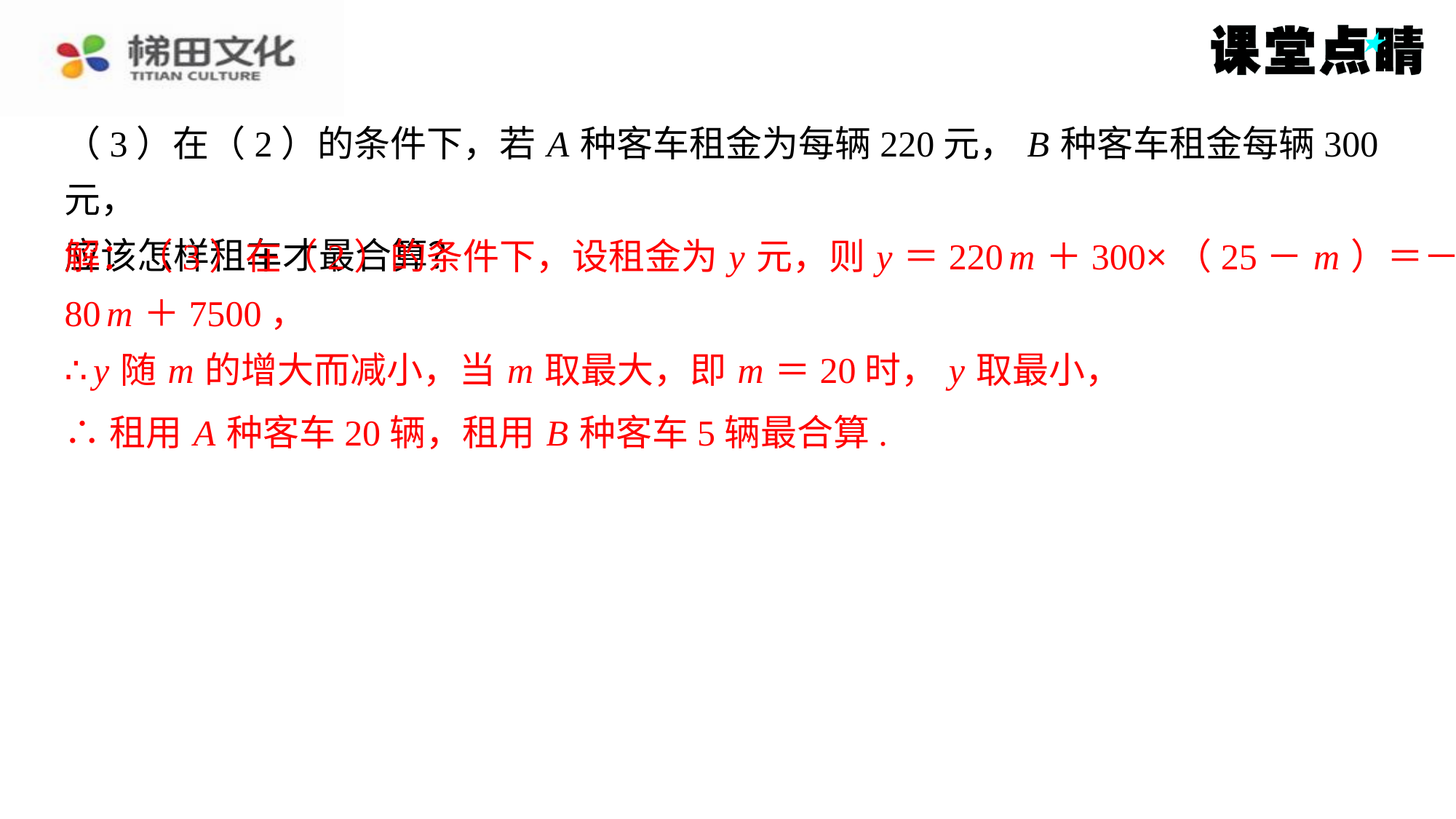

（3）在（2）的条件下，若 A 种客车租金为每辆220元， B 种客车租金每辆300元，
应该怎样租车才最合算？
解：（3）在（2）的条件下，设租金为 y 元，则 y ＝220 m ＋300×（25－ m ）＝－
80 m ＋7500，∴ y 随 m 的增大而减小，当 m 取最大，即 m ＝20时， y 取最小，∴租
用 A 种客车20辆，租用 B 种客车5辆最合算.
解：（3）在（2）的条件下，设租金为 y 元，则 y ＝220 m ＋300×（25－ m ）＝－
80 m ＋7500，
∴ y 随 m 的增大而减小，当 m 取最大，即 m ＝20时， y 取最小，
∴租用 A 种客车20辆，租用 B 种客车5辆最合算.